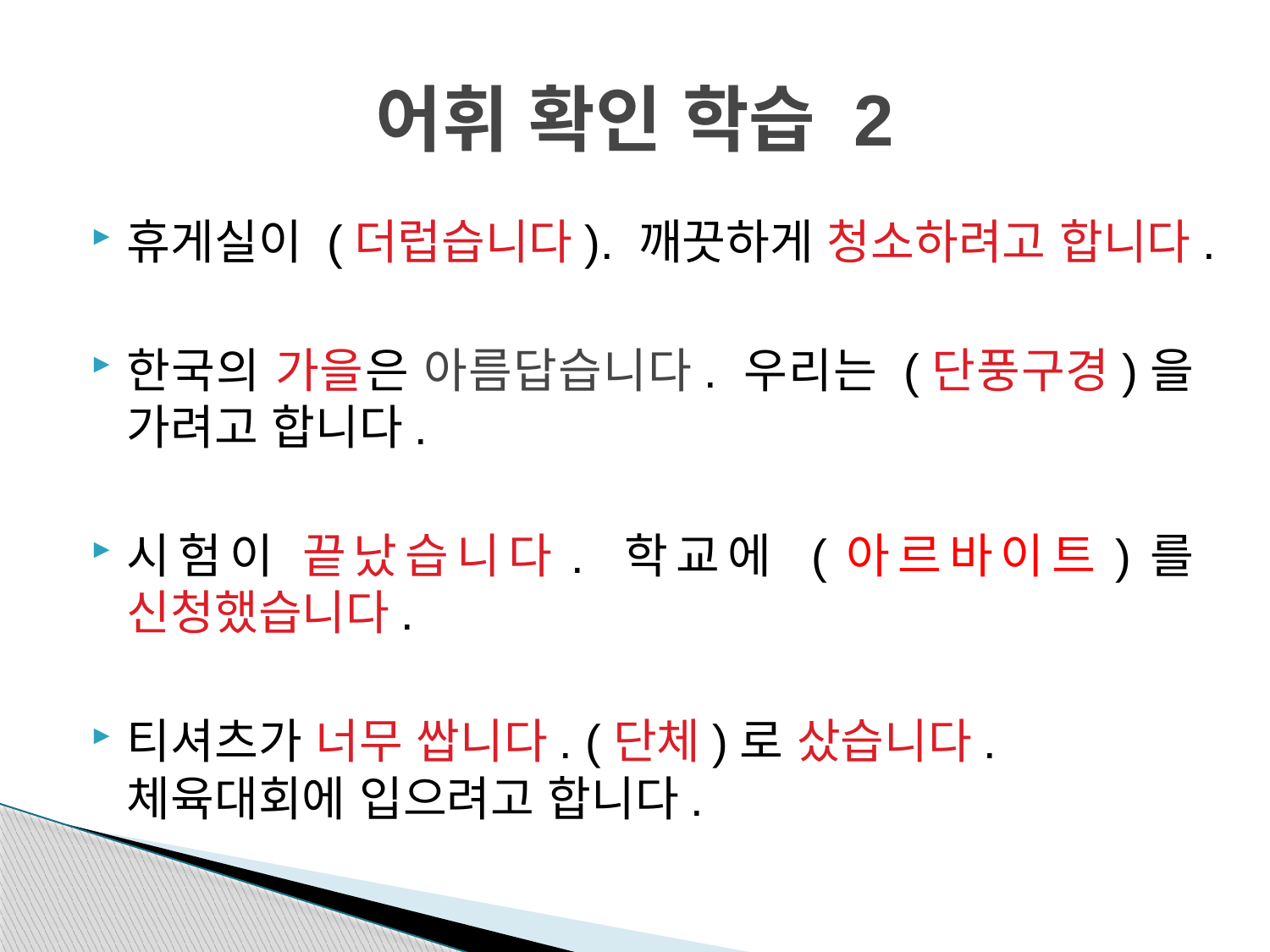

# 어휘 확인 학습 2
휴게실이 (더럽습니다). 깨끗하게 청소하려고 합니다.

한국의 가을은 아름답습니다. 우리는 (단풍구경)을 가려고 합니다.

시험이 끝났습니다. 학교에 (아르바이트)를 신청했습니다.

티셔츠가 너무 쌉니다. (단체)로 샀습니다. 체육대회에 입으려고 합니다.